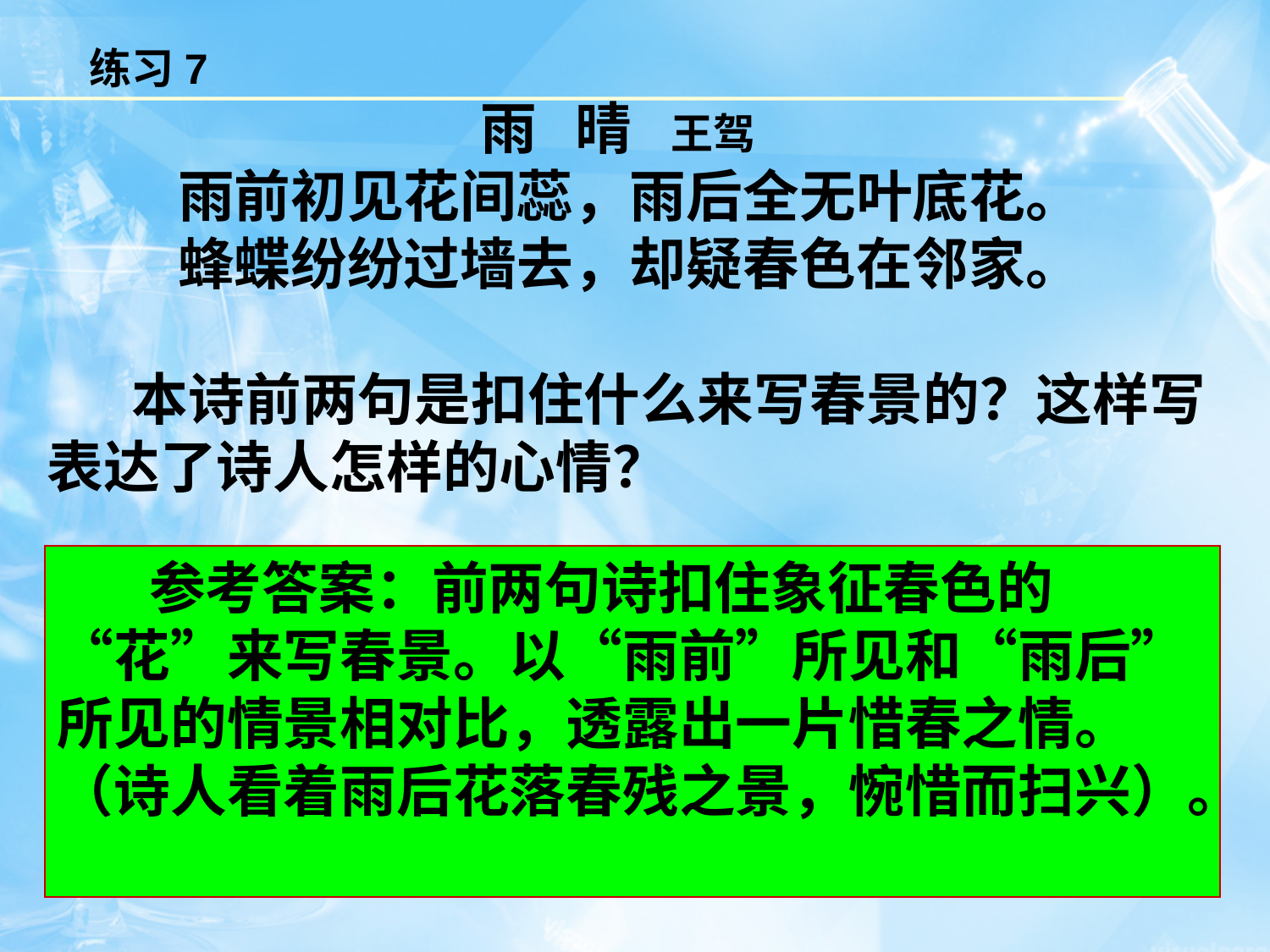

练习7
　　　　　　　　　　 雨   晴   王驾
雨前初见花间蕊，雨后全无叶底花。
蜂蝶纷纷过墙去，却疑春色在邻家。

　　本诗前两句是扣住什么来写春景的？这样写表达了诗人怎样的心情？
　　参考答案：前两句诗扣住象征春色的“花”来写春景。以“雨前”所见和“雨后”所见的情景相对比，透露出一片惜春之情。（诗人看着雨后花落春残之景，惋惜而扫兴）。